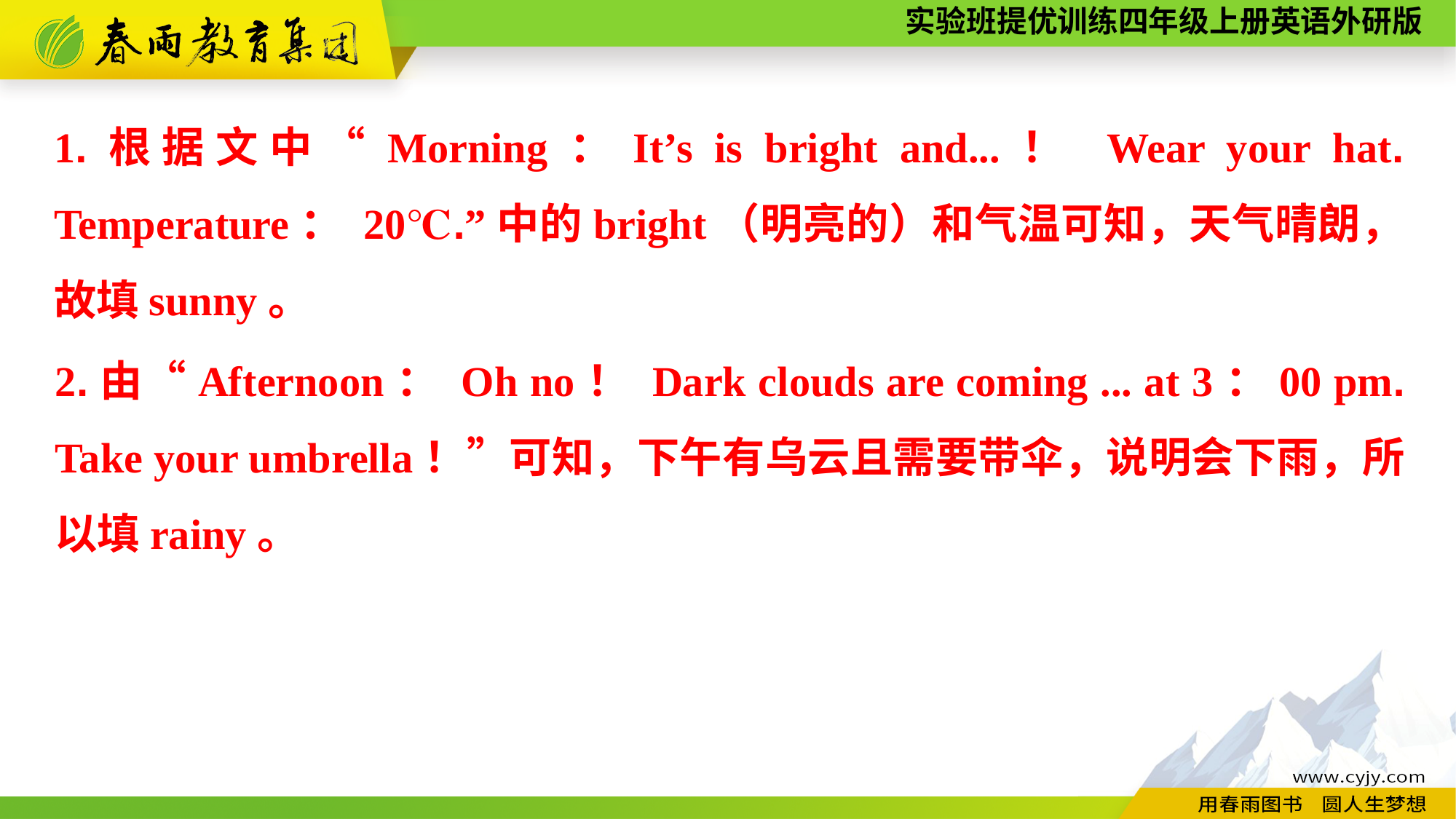

1.根据文中“Morning：It’s is bright and...！ Wear your hat. Temperature： 20℃.”中的bright（明亮的）和气温可知，天气晴朗，故填sunny。
2.由“Afternoon： Oh no！ Dark clouds are coming ... at 3：00 pm. Take your umbrella！”可知，下午有乌云且需要带伞，说明会下雨，所以填rainy。